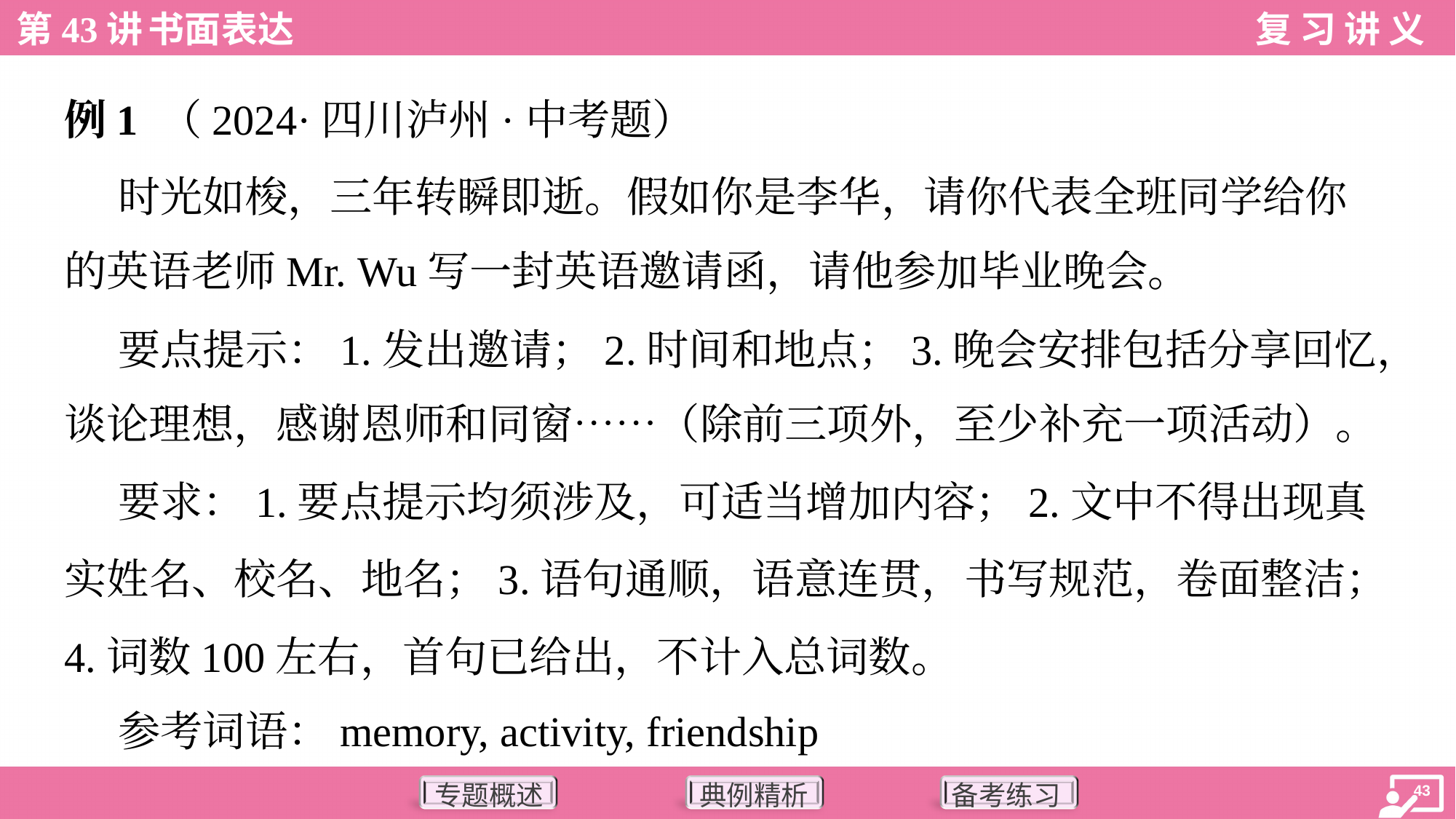

例1 （2024·四川泸州·中考题）
    时光如梭，三年转瞬即逝。假如你是李华，请你代表全班同学给你
的英语老师Mr. Wu写一封英语邀请函，请他参加毕业晚会。
    要点提示：1.发出邀请；2.时间和地点；3.晚会安排包括分享回忆，
谈论理想，感谢恩师和同窗……（除前三项外，至少补充一项活动）。
    要求：1.要点提示均须涉及，可适当增加内容；2.文中不得出现真
实姓名、校名、地名；3.语句通顺，语意连贯，书写规范，卷面整洁；
4.词数100左右，首句已给出，不计入总词数。
    参考词语：memory, activity, friendship